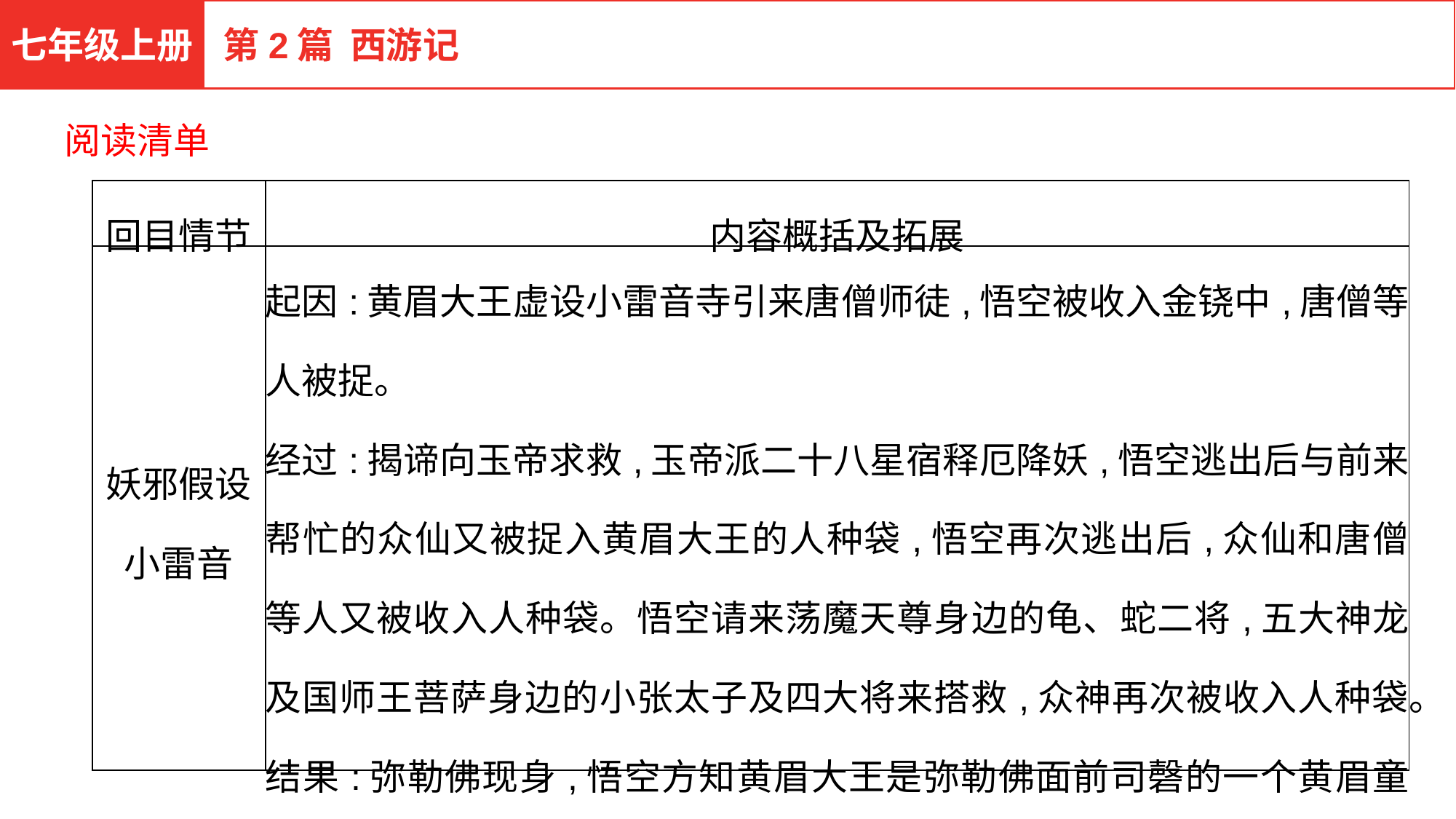

七年级上册
第2篇  西游记
阅读清单
| 回目情节 | 内容概括及拓展 |
| --- | --- |
| 妖邪假设小雷音 | 起因:黄眉大王虚设小雷音寺引来唐僧师徒,悟空被收入金铙中,唐僧等人被捉。 经过:揭谛向玉帝求救,玉帝派二十八星宿释厄降妖,悟空逃出后与前来帮忙的众仙又被捉入黄眉大王的人种袋,悟空再次逃出后,众仙和唐僧等人又被收入人种袋。悟空请来荡魔天尊身边的龟、蛇二将,五大神龙及国师王菩萨身边的小张太子及四大将来搭救,众神再次被收入人种袋。 结果:弥勒佛现身,悟空方知黄眉大王是弥勒佛面前司磬的一个黄眉童儿。弥勒佛与悟空设计将妖怪收服。 |